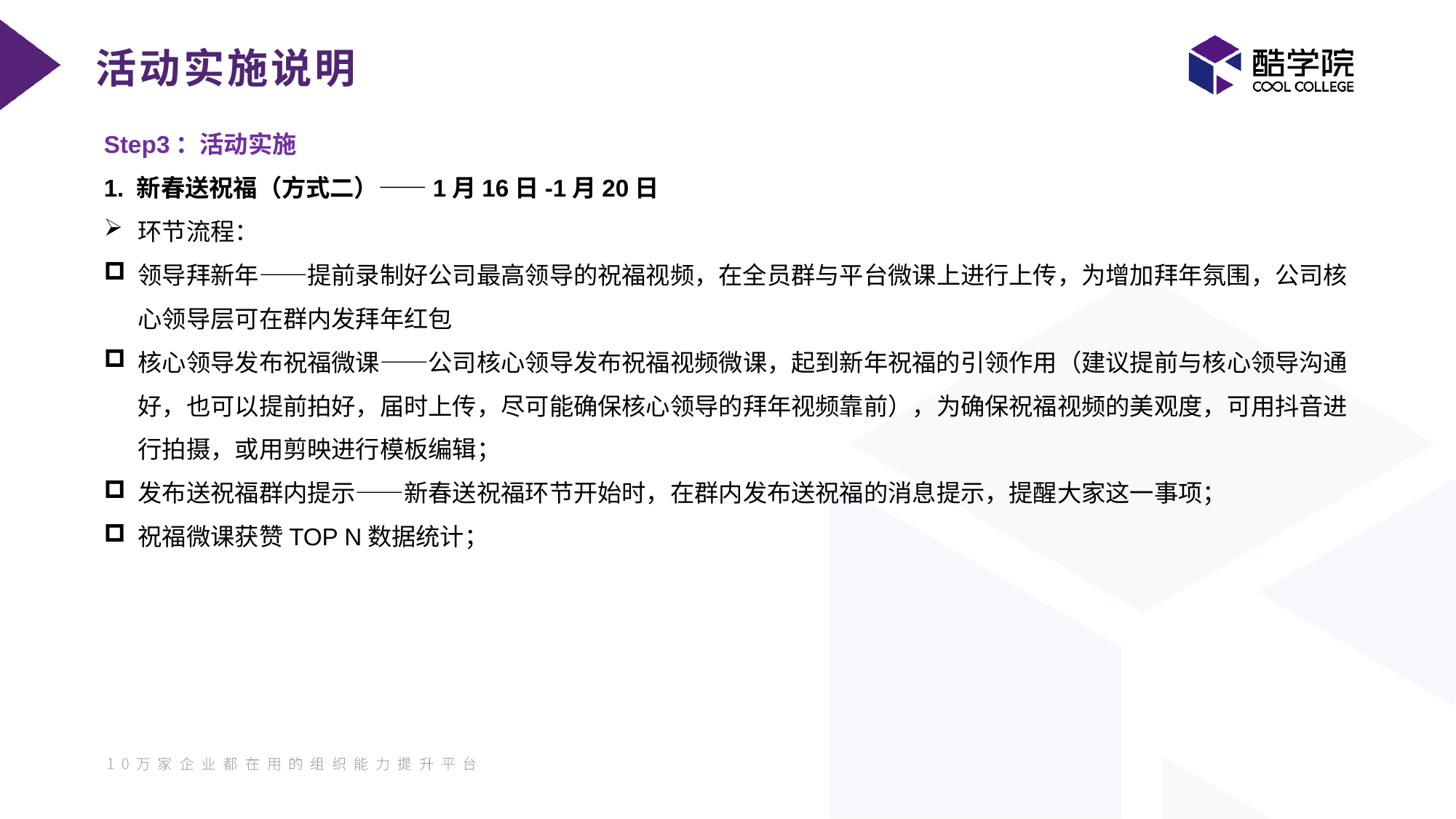

活动实施说明
Step3：活动实施
1. 新春送祝福（方式二）——1月16日-1月20日
环节流程：
领导拜新年——提前录制好公司最高领导的祝福视频，在全员群与平台微课上进行上传，为增加拜年氛围，公司核心领导层可在群内发拜年红包
核心领导发布祝福微课——公司核心领导发布祝福视频微课，起到新年祝福的引领作用（建议提前与核心领导沟通好，也可以提前拍好，届时上传，尽可能确保核心领导的拜年视频靠前），为确保祝福视频的美观度，可用抖音进行拍摄，或用剪映进行模板编辑；
发布送祝福群内提示——新春送祝福环节开始时，在群内发布送祝福的消息提示，提醒大家这一事项；
祝福微课获赞TOP N数据统计；